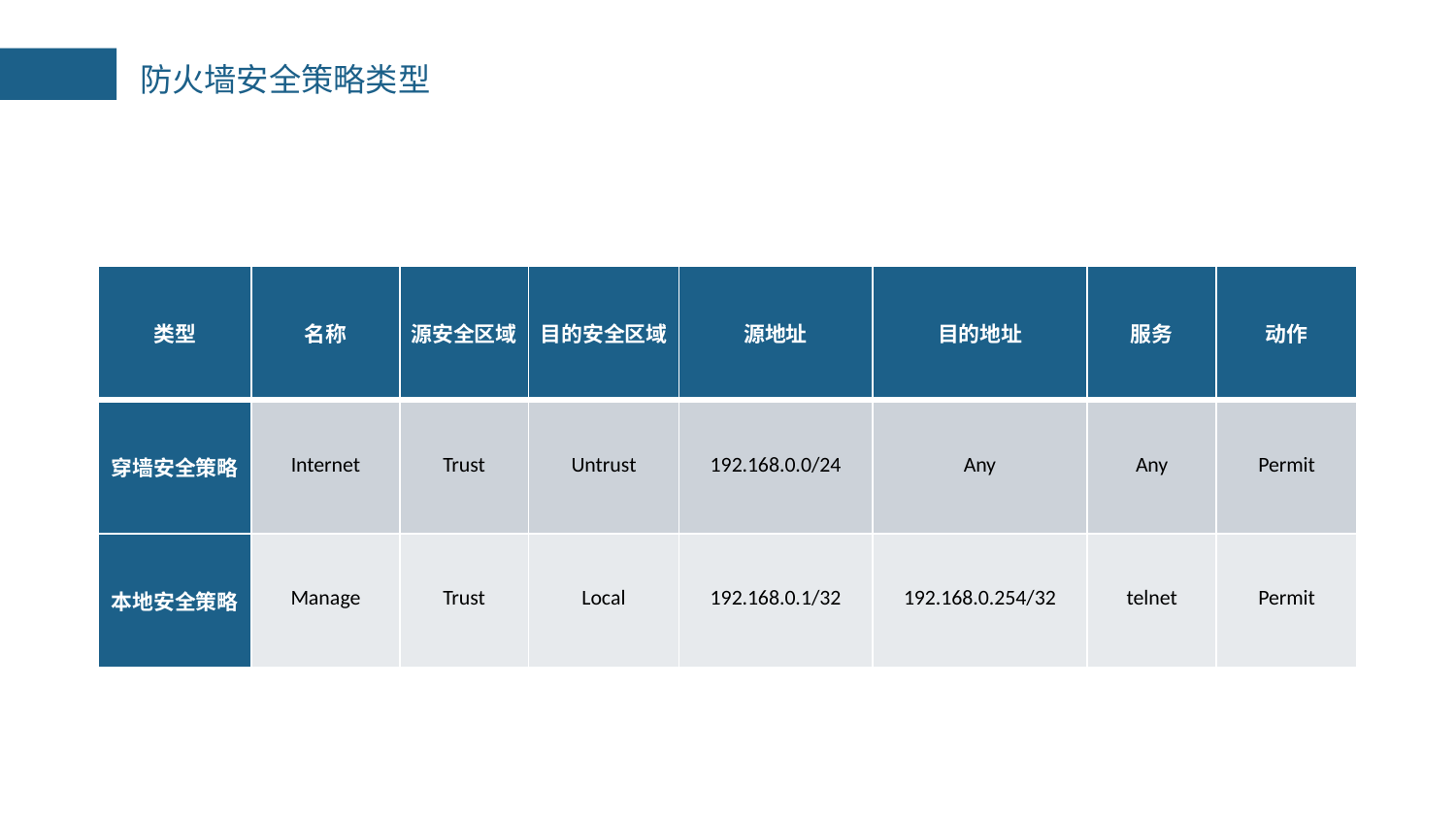

防火墙安全策略类型
| 类型 | 名称 | 源安全区域 | 目的安全区域 | 源地址 | 目的地址 | 服务 | 动作 |
| --- | --- | --- | --- | --- | --- | --- | --- |
| 穿墙安全策略 | Internet | Trust | Untrust | 192.168.0.0/24 | Any | Any | Permit |
| 本地安全策略 | Manage | Trust | Local | 192.168.0.1/32 | 192.168.0.254/32 | telnet | Permit |